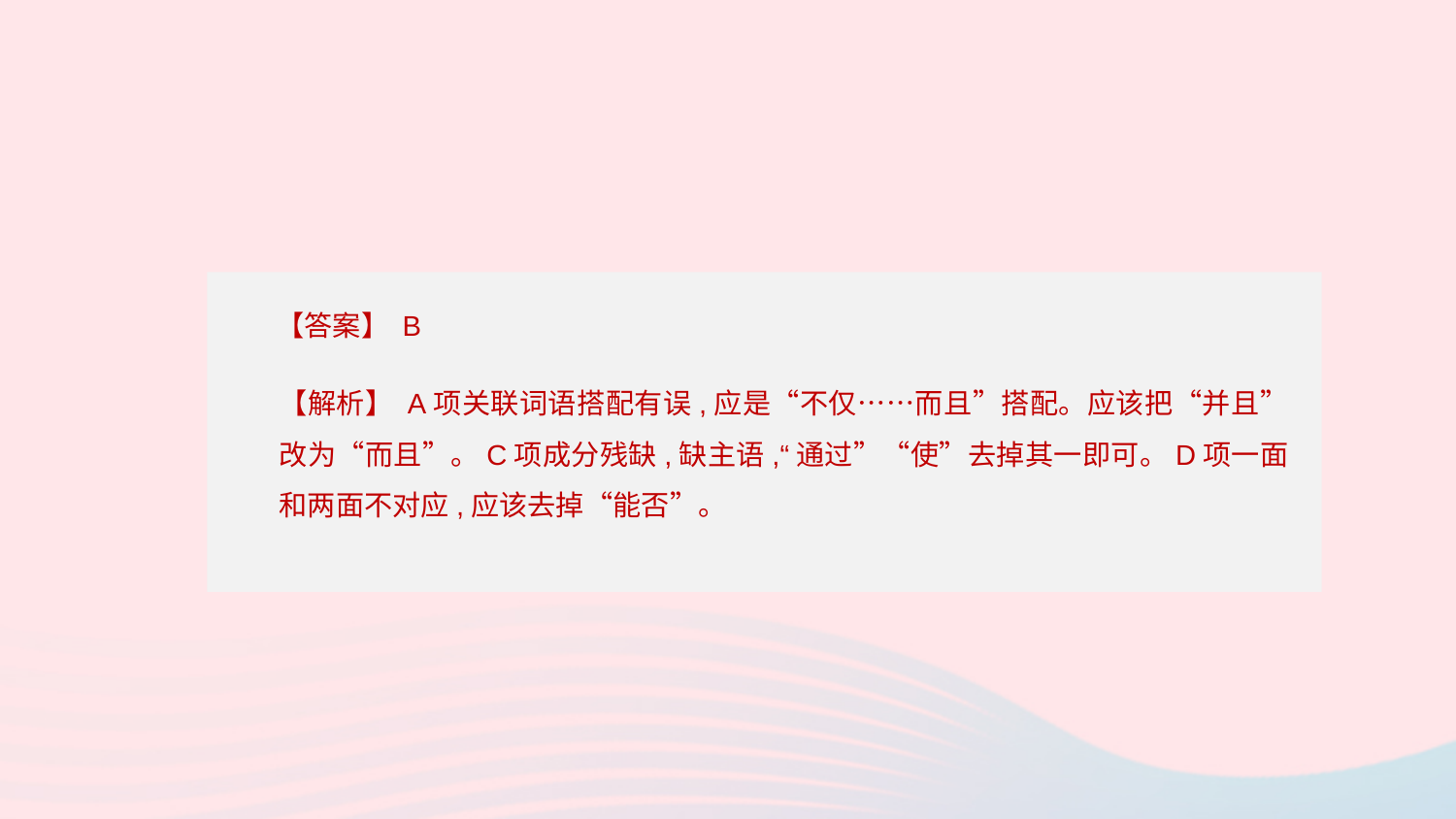

【答案】 B
【解析】 A项关联词语搭配有误,应是“不仅……而且”搭配。应该把“并且”改为“而且”。C项成分残缺,缺主语,“通过”“使”去掉其一即可。D项一面和两面不对应,应该去掉“能否”。